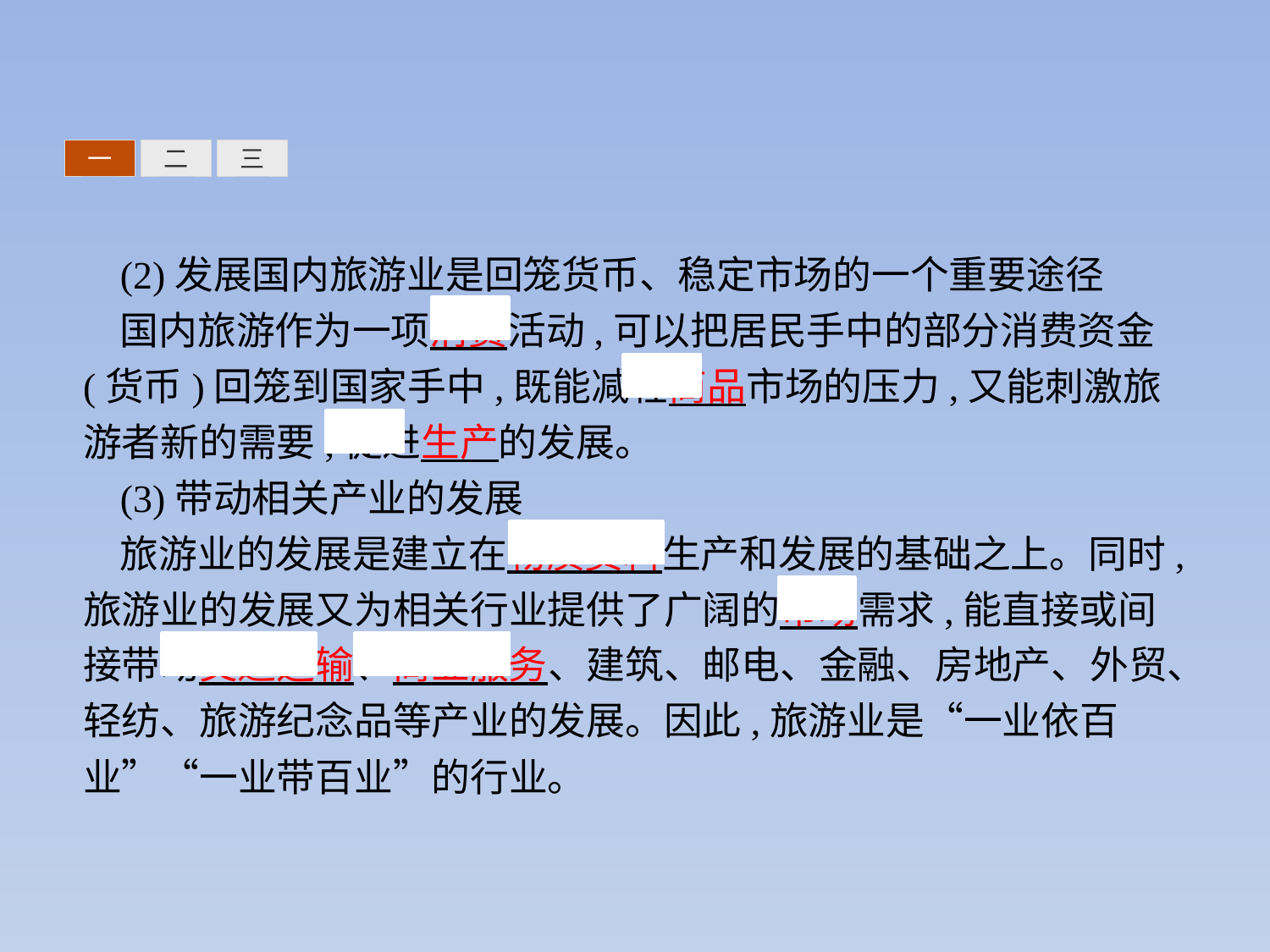

三
一
二
(2)发展国内旅游业是回笼货币、稳定市场的一个重要途径
国内旅游作为一项消费活动,可以把居民手中的部分消费资金(货币)回笼到国家手中,既能减轻商品市场的压力,又能刺激旅游者新的需要,促进生产的发展。
(3)带动相关产业的发展
旅游业的发展是建立在物质资料生产和发展的基础之上。同时,旅游业的发展又为相关行业提供了广阔的市场需求,能直接或间接带动交通运输、商业服务、建筑、邮电、金融、房地产、外贸、轻纺、旅游纪念品等产业的发展。因此,旅游业是“一业依百业”“一业带百业”的行业。